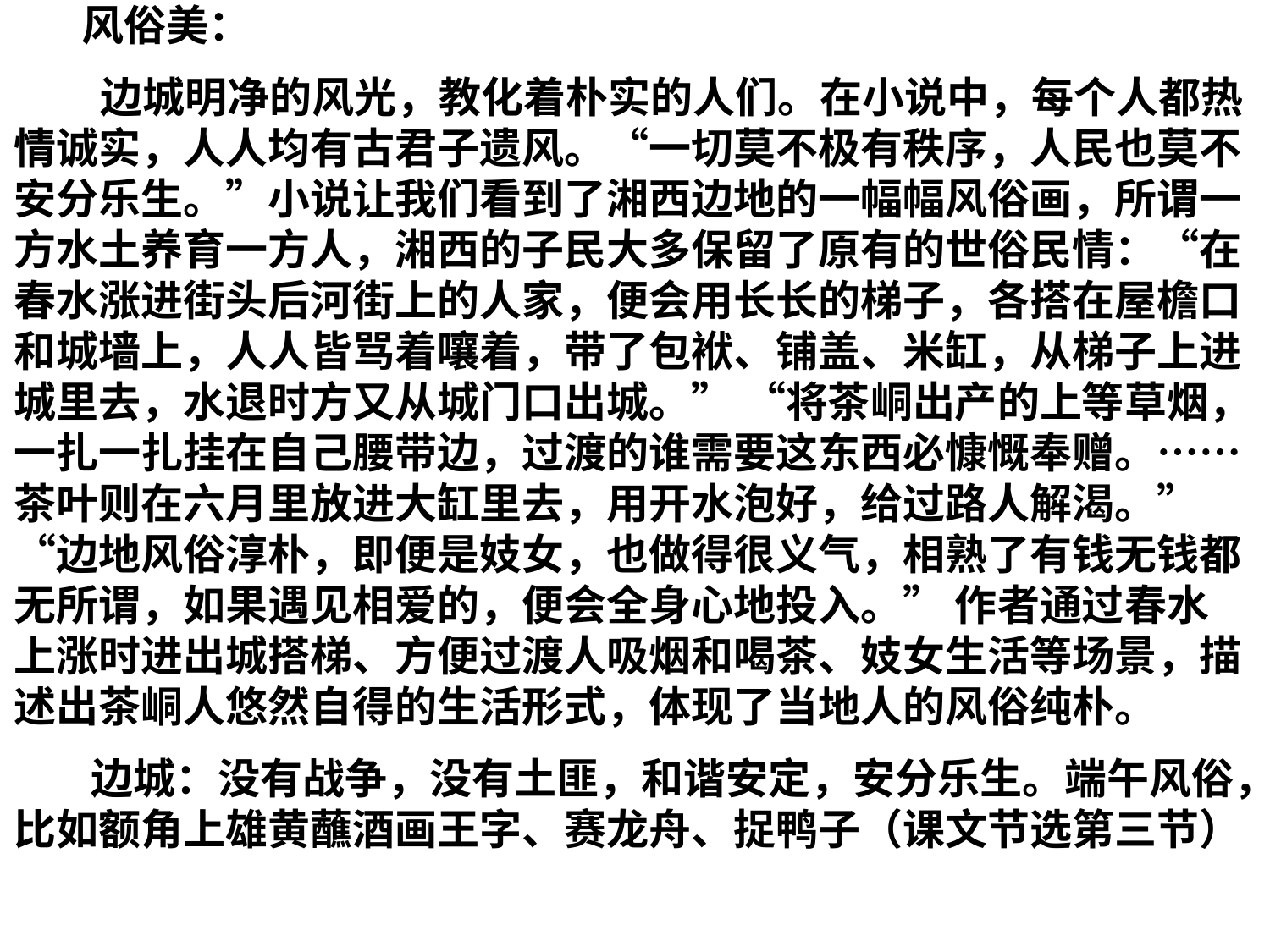

风俗美：
        边城明净的风光，教化着朴实的人们。在小说中，每个人都热情诚实，人人均有古君子遗风。“一切莫不极有秩序，人民也莫不安分乐生。”小说让我们看到了湘西边地的一幅幅风俗画，所谓一方水土养育一方人，湘西的子民大多保留了原有的世俗民情：“在春水涨进街头后河街上的人家，便会用长长的梯子，各搭在屋檐口和城墙上，人人皆骂着嚷着，带了包袱、铺盖、米缸，从梯子上进城里去，水退时方又从城门口出城。” “将茶峒出产的上等草烟，一扎一扎挂在自己腰带边，过渡的谁需要这东西必慷慨奉赠。……茶叶则在六月里放进大缸里去，用开水泡好，给过路人解渴。”“边地风俗淳朴，即便是妓女，也做得很义气，相熟了有钱无钱都无所谓，如果遇见相爱的，便会全身心地投入。” 作者通过春水上涨时进出城搭梯、方便过渡人吸烟和喝茶、妓女生活等场景，描述出茶峒人悠然自得的生活形式，体现了当地人的风俗纯朴。
       边城：没有战争，没有土匪，和谐安定，安分乐生。端午风俗，比如额角上雄黄蘸酒画王字、赛龙舟、捉鸭子（课文节选第三节）